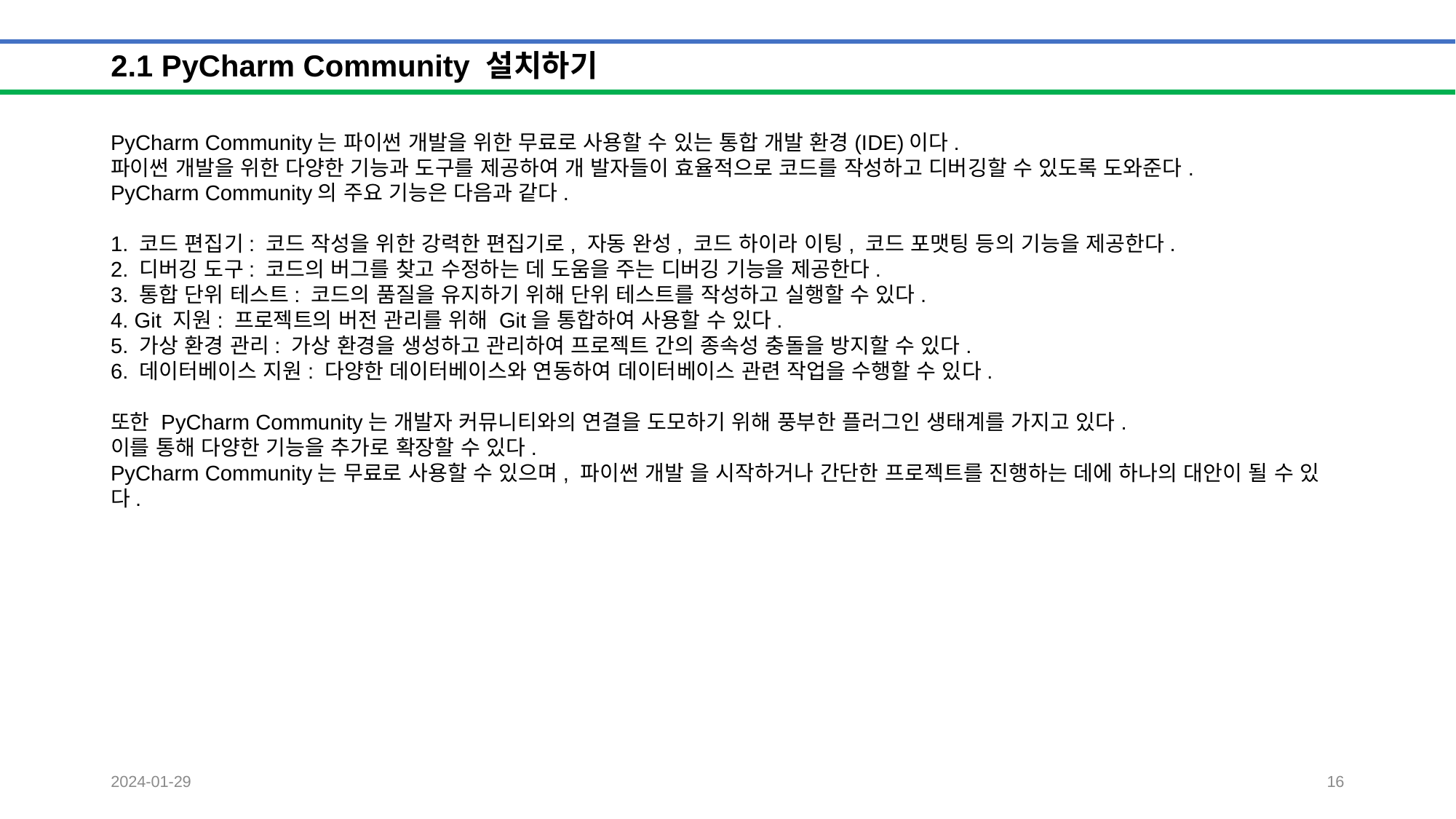

# 2.1 PyCharm Community 설치하기
PyCharm Community는 파이썬 개발을 위한 무료로 사용할 수 있는 통합 개발 환경(IDE)이다.
파이썬 개발을 위한 다양한 기능과 도구를 제공하여 개 발자들이 효율적으로 코드를 작성하고 디버깅할 수 있도록 도와준다.
PyCharm Community의 주요 기능은 다음과 같다.

1. 코드 편집기: 코드 작성을 위한 강력한 편집기로, 자동 완성, 코드 하이라 이팅, 코드 포맷팅 등의 기능을 제공한다.
2. 디버깅 도구: 코드의 버그를 찾고 수정하는 데 도움을 주는 디버깅 기능을 제공한다.
3. 통합 단위 테스트: 코드의 품질을 유지하기 위해 단위 테스트를 작성하고 실행할 수 있다.
4. Git 지원: 프로젝트의 버전 관리를 위해 Git을 통합하여 사용할 수 있다.
5. 가상 환경 관리: 가상 환경을 생성하고 관리하여 프로젝트 간의 종속성 충돌을 방지할 수 있다.
6. 데이터베이스 지원: 다양한 데이터베이스와 연동하여 데이터베이스 관련 작업을 수행할 수 있다.

또한 PyCharm Community는 개발자 커뮤니티와의 연결을 도모하기 위해 풍부한 플러그인 생태계를 가지고 있다.
이를 통해 다양한 기능을 추가로 확장할 수 있다.
PyCharm Community는 무료로 사용할 수 있으며, 파이썬 개발 을 시작하거나 간단한 프로젝트를 진행하는 데에 하나의 대안이 될 수 있다.
2024-01-29
16